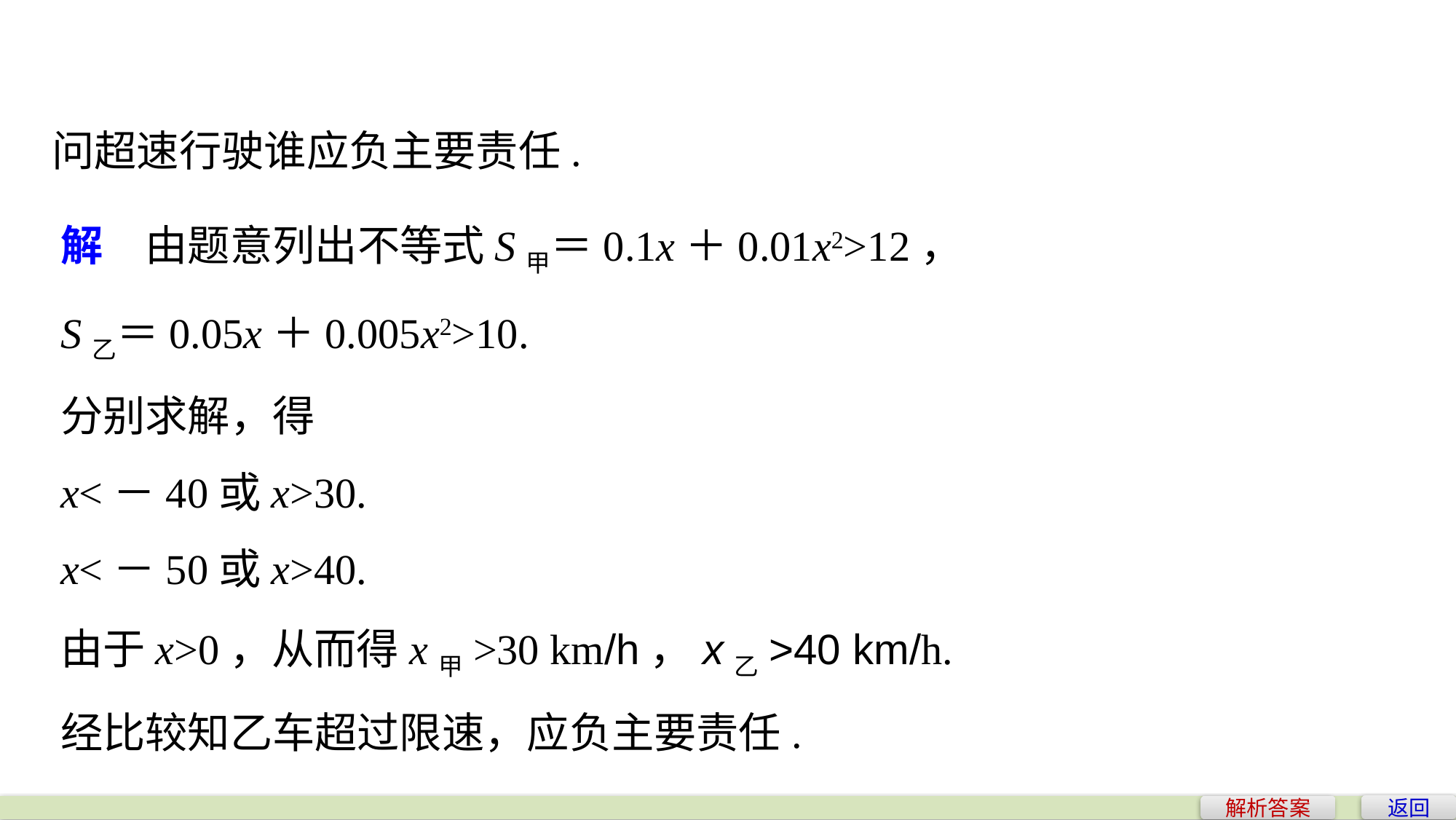

问超速行驶谁应负主要责任.
解　由题意列出不等式S甲＝0.1x＋0.01x2>12，
S乙＝0.05x＋0.005x2>10.
分别求解，得
x<－40或x>30.
x<－50或x>40.
由于x>0，从而得x甲>30 km/h，x乙>40 km/h.
经比较知乙车超过限速，应负主要责任.
返回
解析答案